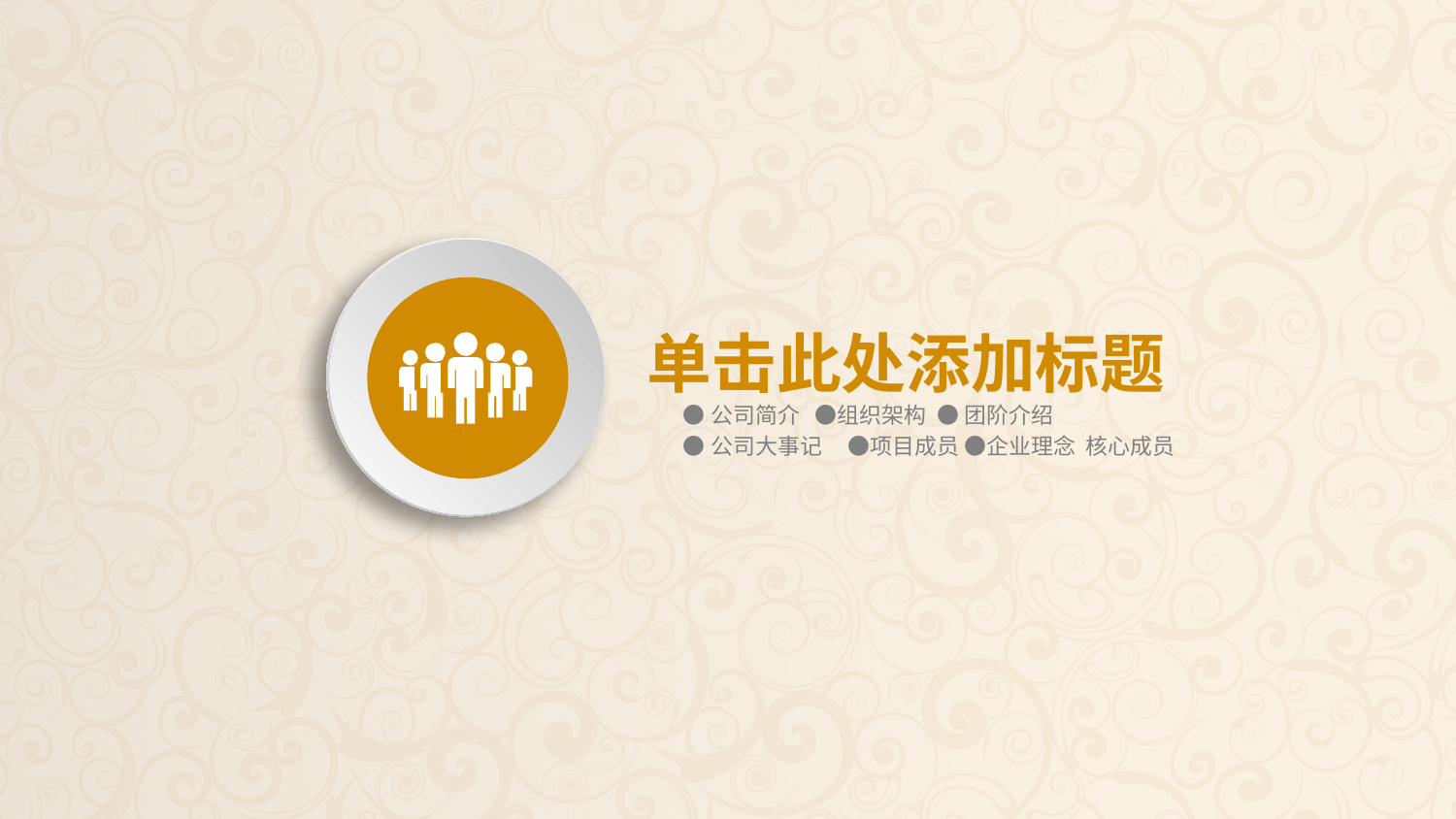

单击此处添加标题
●公司简介   ●组织架构  ● 团阶介绍
●公司大事记     ●项目成员 ●企业理念  核心成员